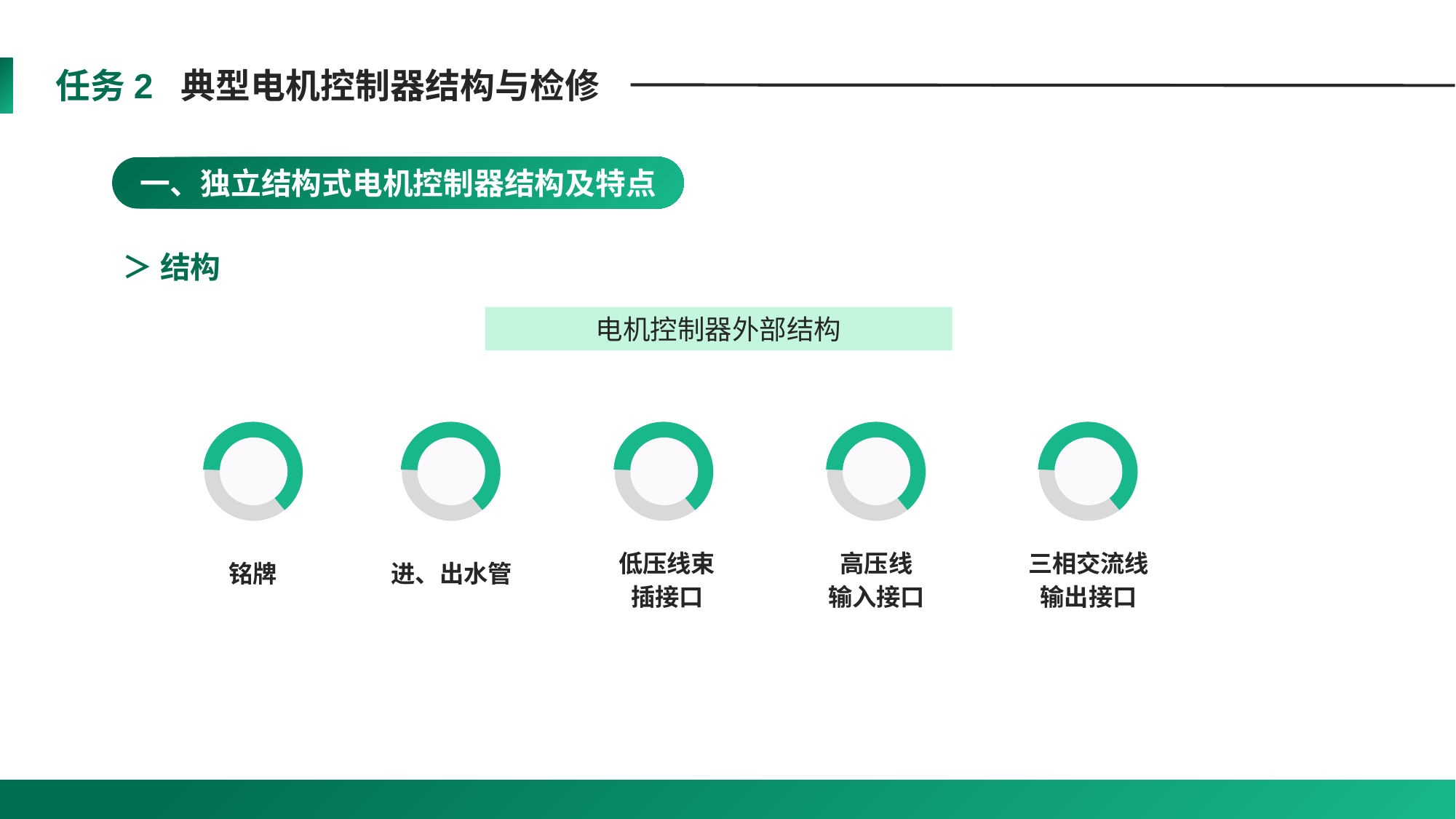

任务2  典型电机控制器结构与检修
一、独立结构式电机控制器结构及特点
＞ 结构
电机控制器外部结构

铭牌

进、出水管

低压线束
插接口
高压线
输入接口
三相交流线
输出接口